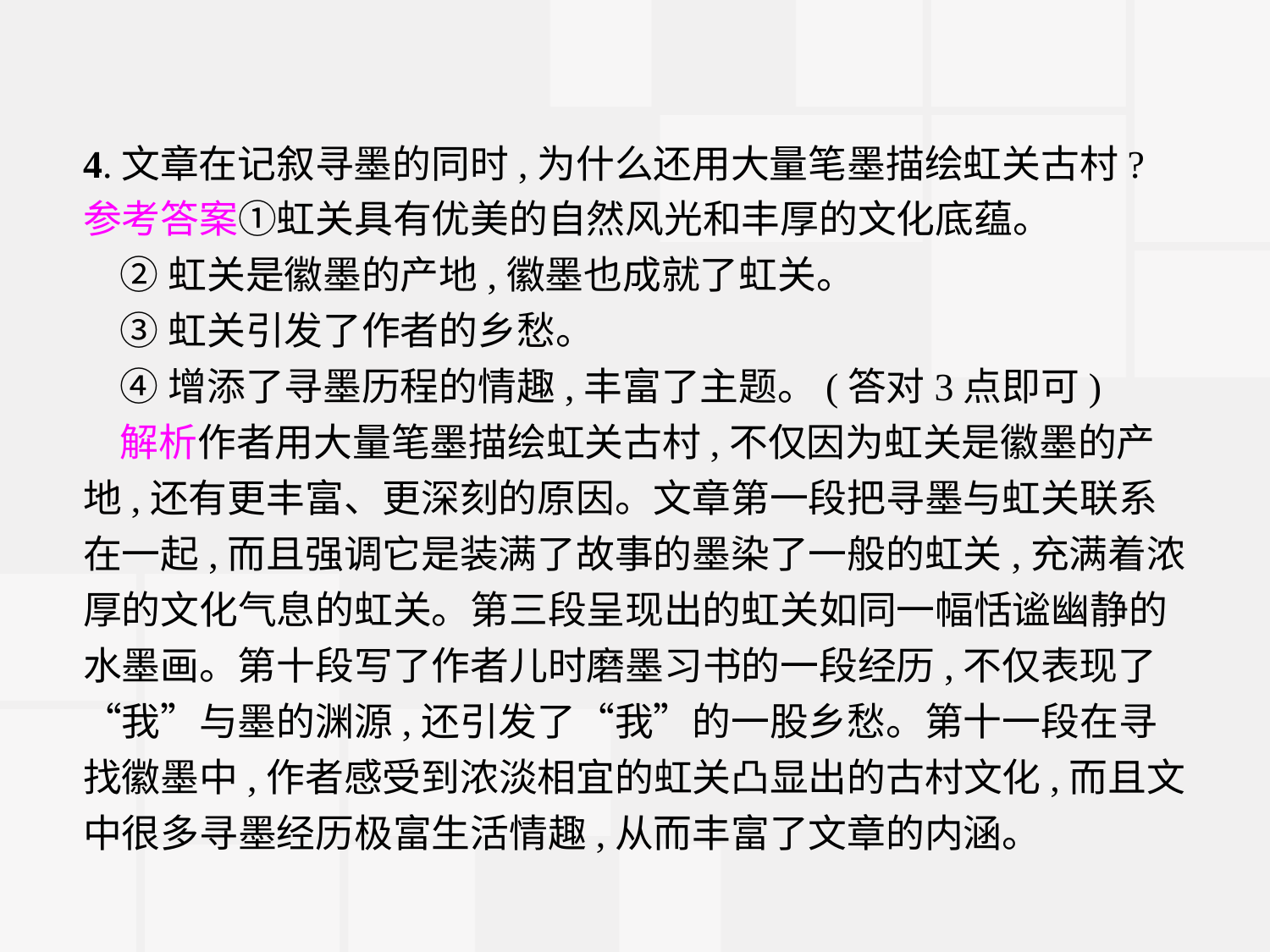

4.文章在记叙寻墨的同时,为什么还用大量笔墨描绘虹关古村?
参考答案①虹关具有优美的自然风光和丰厚的文化底蕴。
②虹关是徽墨的产地,徽墨也成就了虹关。
③虹关引发了作者的乡愁。
④增添了寻墨历程的情趣,丰富了主题。(答对3点即可)
解析作者用大量笔墨描绘虹关古村,不仅因为虹关是徽墨的产地,还有更丰富、更深刻的原因。文章第一段把寻墨与虹关联系在一起,而且强调它是装满了故事的墨染了一般的虹关,充满着浓厚的文化气息的虹关。第三段呈现出的虹关如同一幅恬谧幽静的水墨画。第十段写了作者儿时磨墨习书的一段经历,不仅表现了“我”与墨的渊源,还引发了“我”的一股乡愁。第十一段在寻找徽墨中,作者感受到浓淡相宜的虹关凸显出的古村文化,而且文中很多寻墨经历极富生活情趣,从而丰富了文章的内涵。